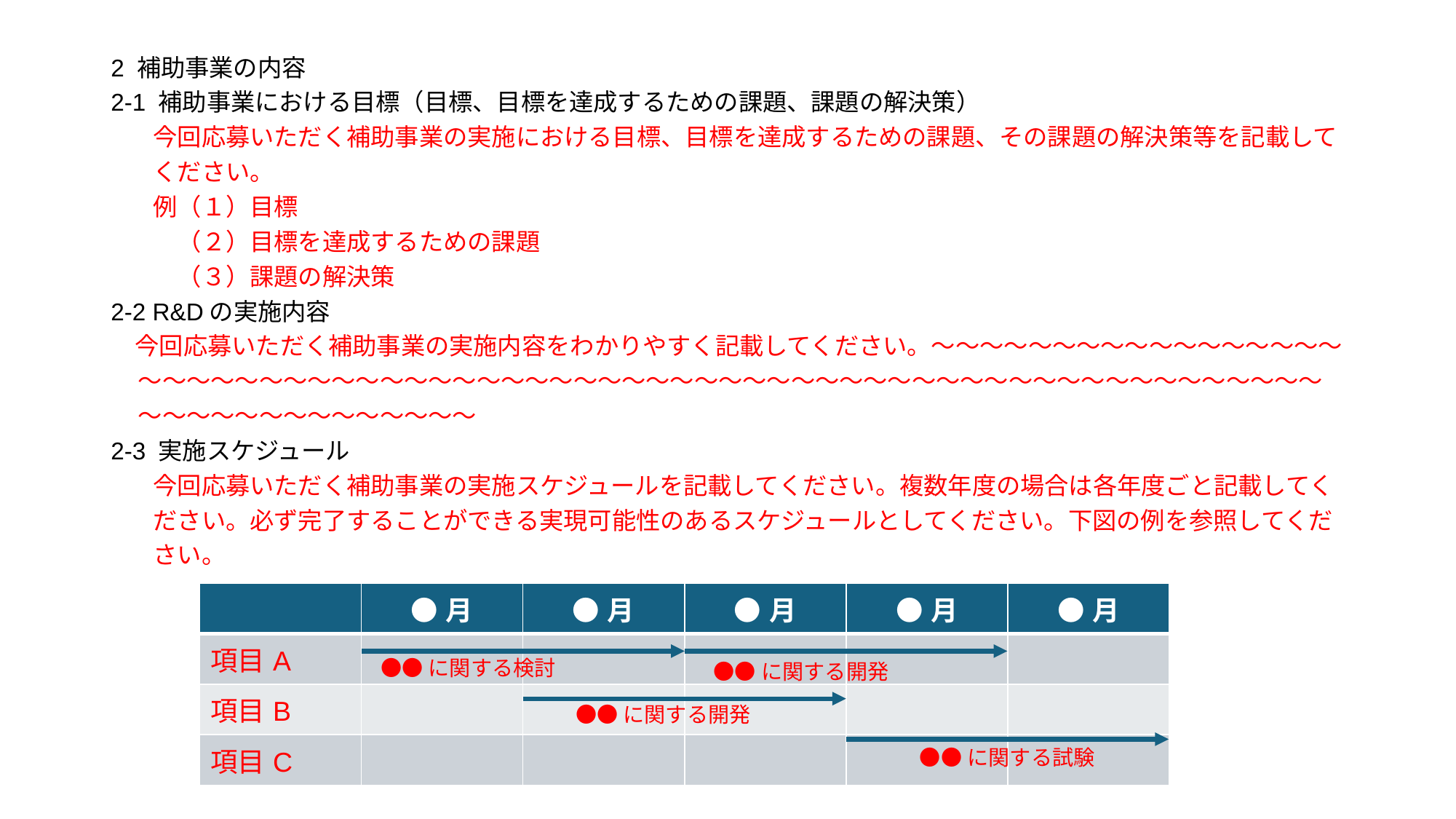

2 補助事業の内容
2-1 補助事業における目標（目標、目標を達成するための課題、課題の解決策）
今回応募いただく補助事業の実施における目標、目標を達成するための課題、その課題の解決策等を記載してください。
例（１）目標
　（２）目標を達成するための課題
　（３）課題の解決策
2-2 R&Dの実施内容
　今回応募いただく補助事業の実施内容をわかりやすく記載してください。～～～～～～～～～～～～～～～～～～～～～～～～～～～～～～～～～～～～～～～～～～～～～～～～～～～～～～～～～～～～～～～～～～～～～～～～～～～～～～～～
2-3 実施スケジュール
今回応募いただく補助事業の実施スケジュールを記載してください。複数年度の場合は各年度ごと記載してください。必ず完了することができる実現可能性のあるスケジュールとしてください。下図の例を参照してください。

|  | ●月 | ●月 | ●月 | ●月 | ●月 |
| --- | --- | --- | --- | --- | --- |
| 項目A |  |  |  |  |  |
| 項目B |  |  |  |  |  |
| 項目C |  |  |  |  |  |
●●に関する検討
●●に関する開発
●●に関する開発
●●に関する試験